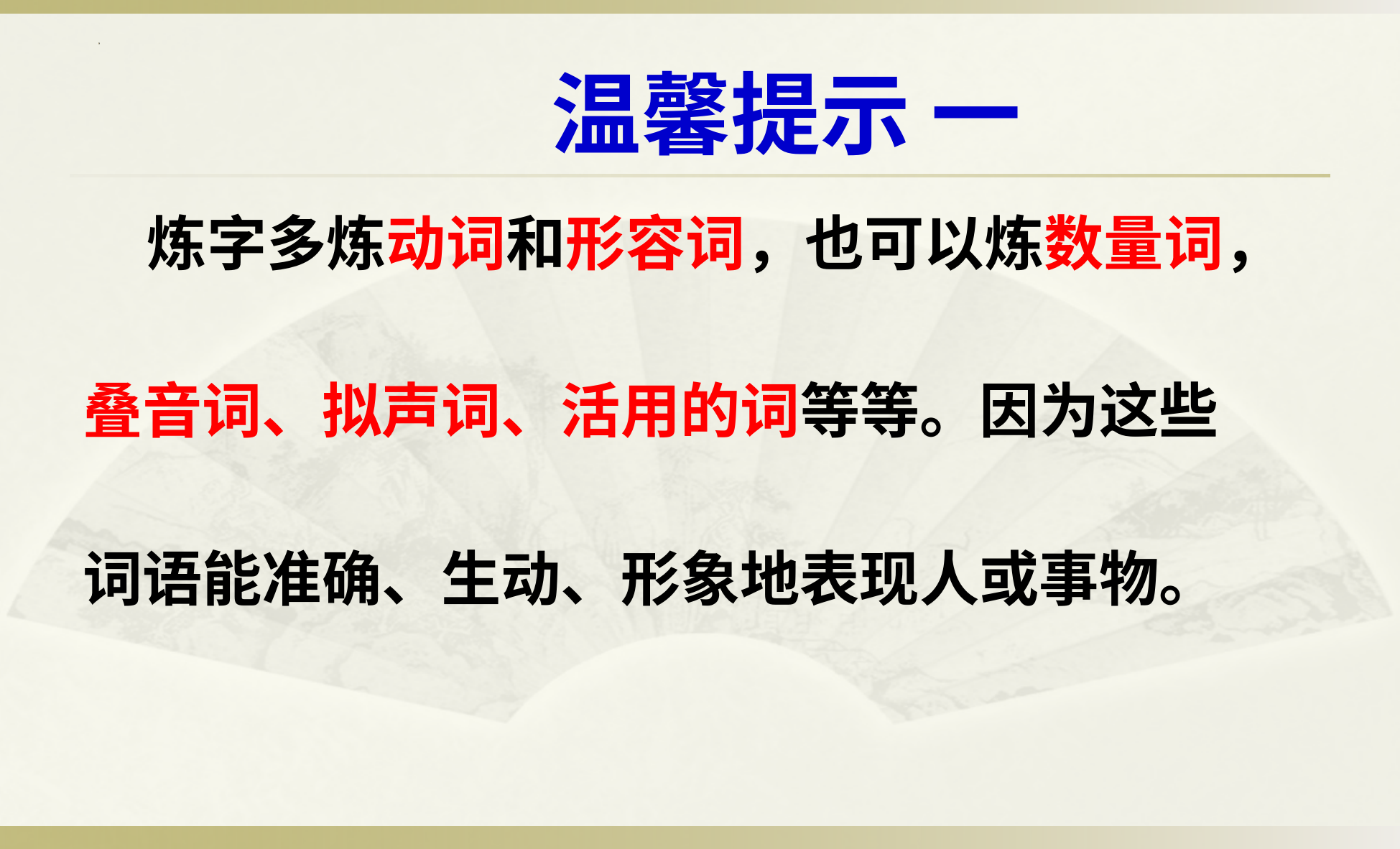

# 温馨提示 一
   炼字多炼动词和形容词，也可以炼数量词，

叠音词、拟声词、活用的词等等。因为这些

词语能准确、生动、形象地表现人或事物。